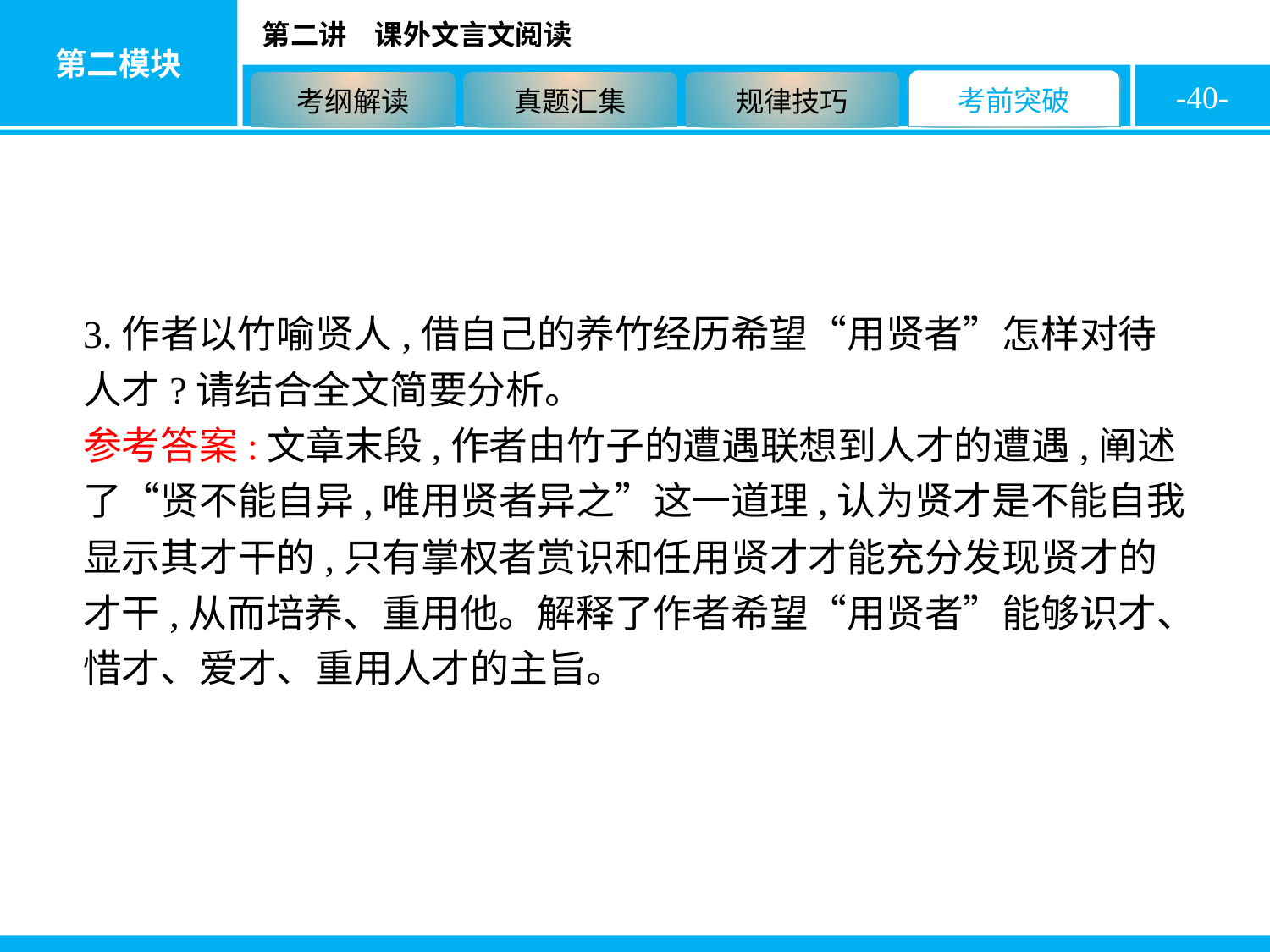

-40-
3.作者以竹喻贤人,借自己的养竹经历希望“用贤者”怎样对待人才?请结合全文简要分析。
参考答案:文章末段,作者由竹子的遭遇联想到人才的遭遇,阐述了“贤不能自异,唯用贤者异之”这一道理,认为贤才是不能自我显示其才干的,只有掌权者赏识和任用贤才才能充分发现贤才的才干,从而培养、重用他。解释了作者希望“用贤者”能够识才、惜才、爱才、重用人才的主旨。